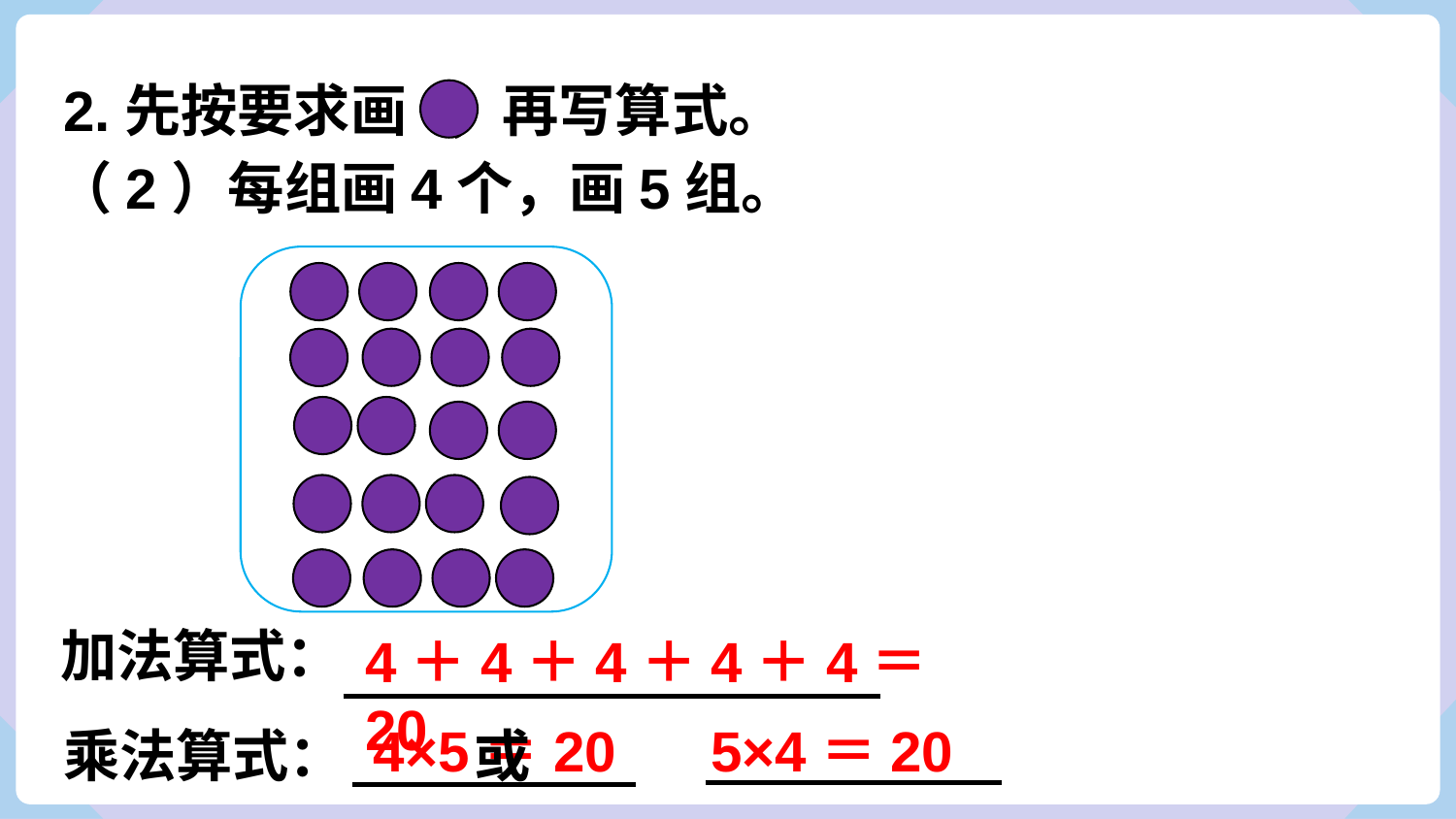

2.先按要求画   ，再写算式。

（2）每组画4个，画5组。

加法算式：
乘法算式：          或
4＋4＋4＋4＋4＝20
4×5＝20
5×4＝20